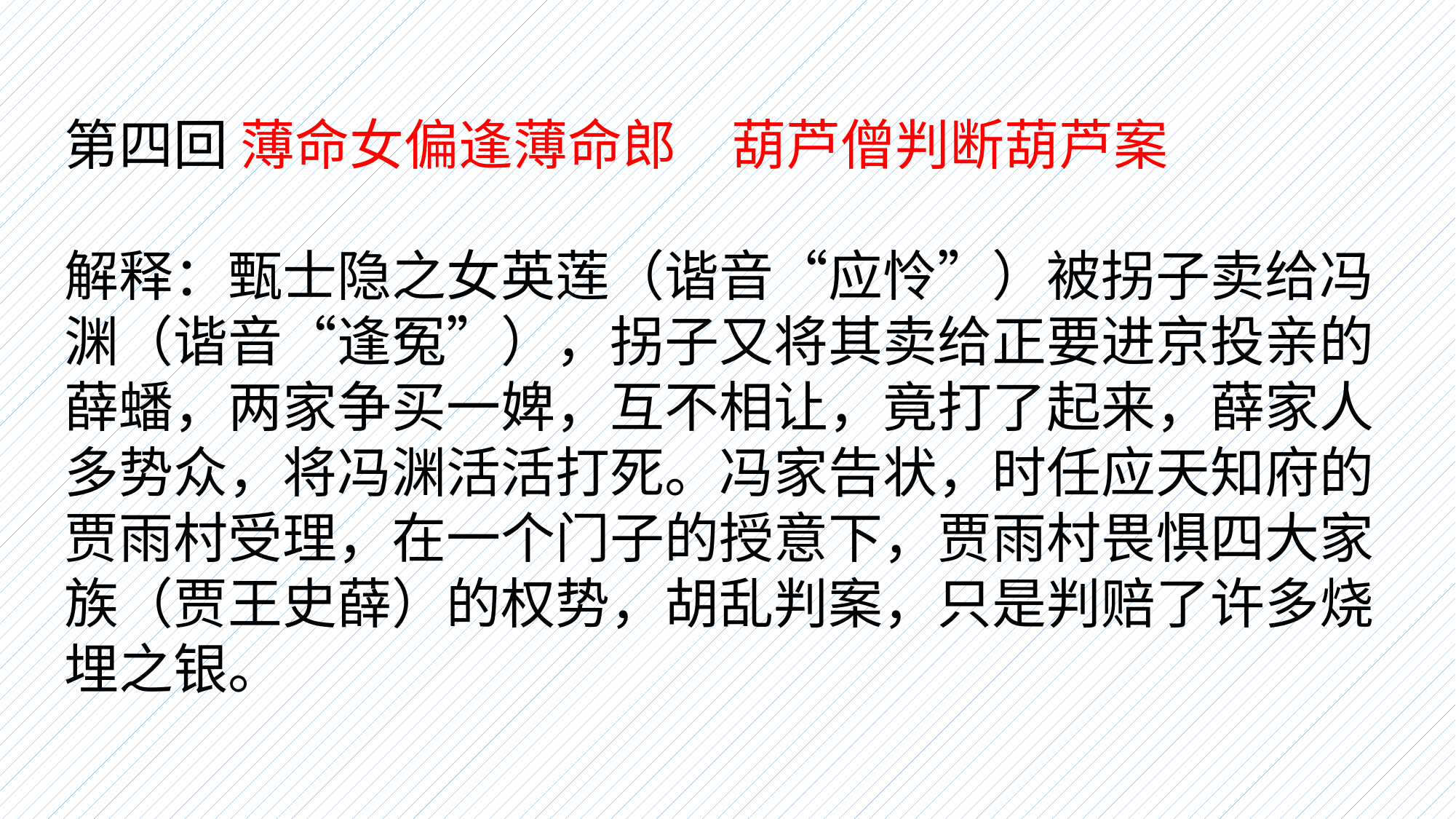

第四回 薄命女偏逢薄命郎　葫芦僧判断葫芦案

解释：甄士隐之女英莲（谐音“应怜”）被拐子卖给冯渊（谐音“逢冤”），拐子又将其卖给正要进京投亲的薛蟠，两家争买一婢，互不相让，竟打了起来，薛家人多势众，将冯渊活活打死。冯家告状，时任应天知府的贾雨村受理，在一个门子的授意下，贾雨村畏惧四大家族（贾王史薛）的权势，胡乱判案，只是判赔了许多烧埋之银。